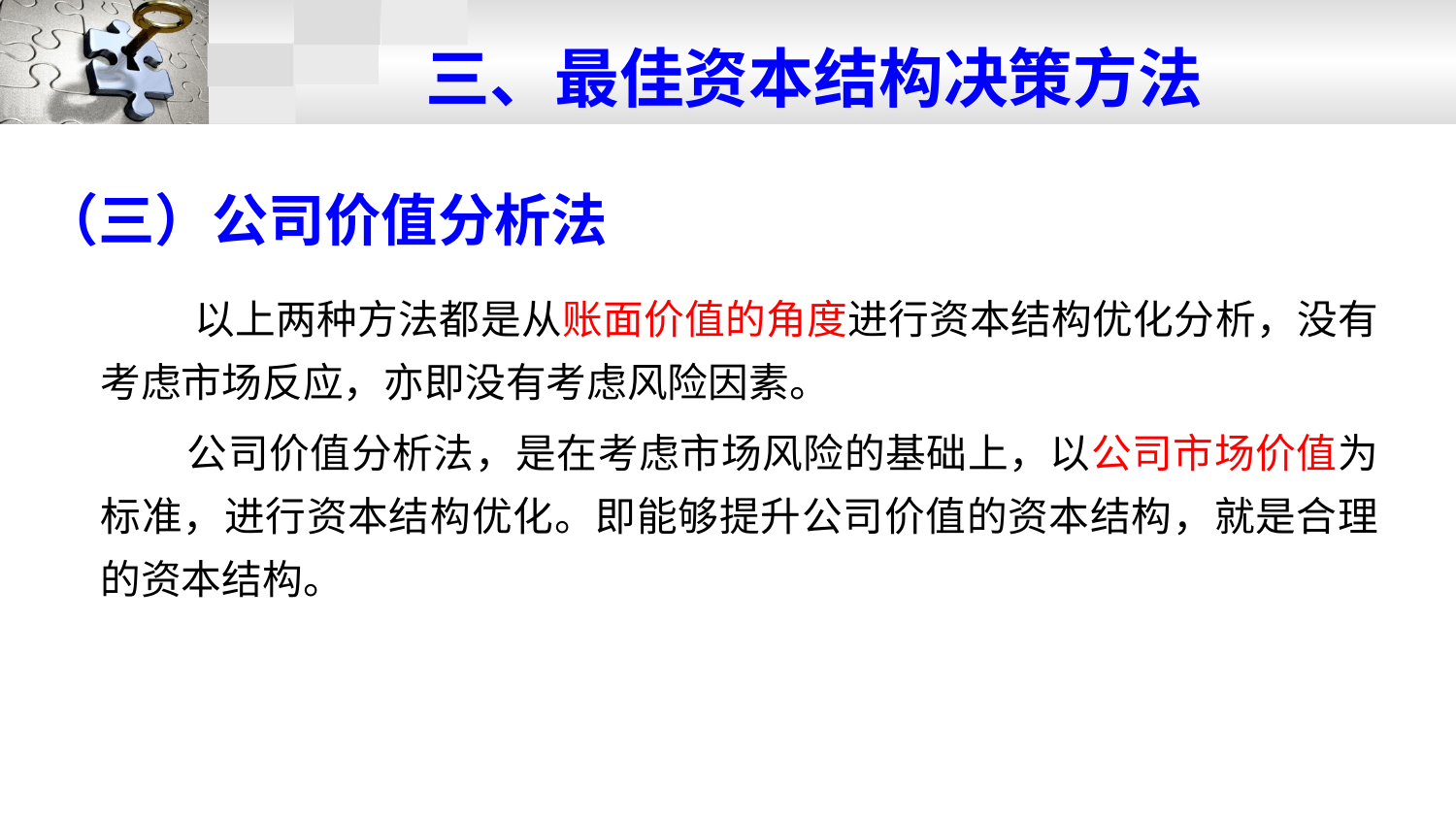

# 三、最佳资本结构决策方法
（三）公司价值分析法
         以上两种方法都是从账面价值的角度进行资本结构优化分析，没有考虑市场反应，亦即没有考虑风险因素。
        公司价值分析法，是在考虑市场风险的基础上，以公司市场价值为标准，进行资本结构优化。即能够提升公司价值的资本结构，就是合理的资本结构。